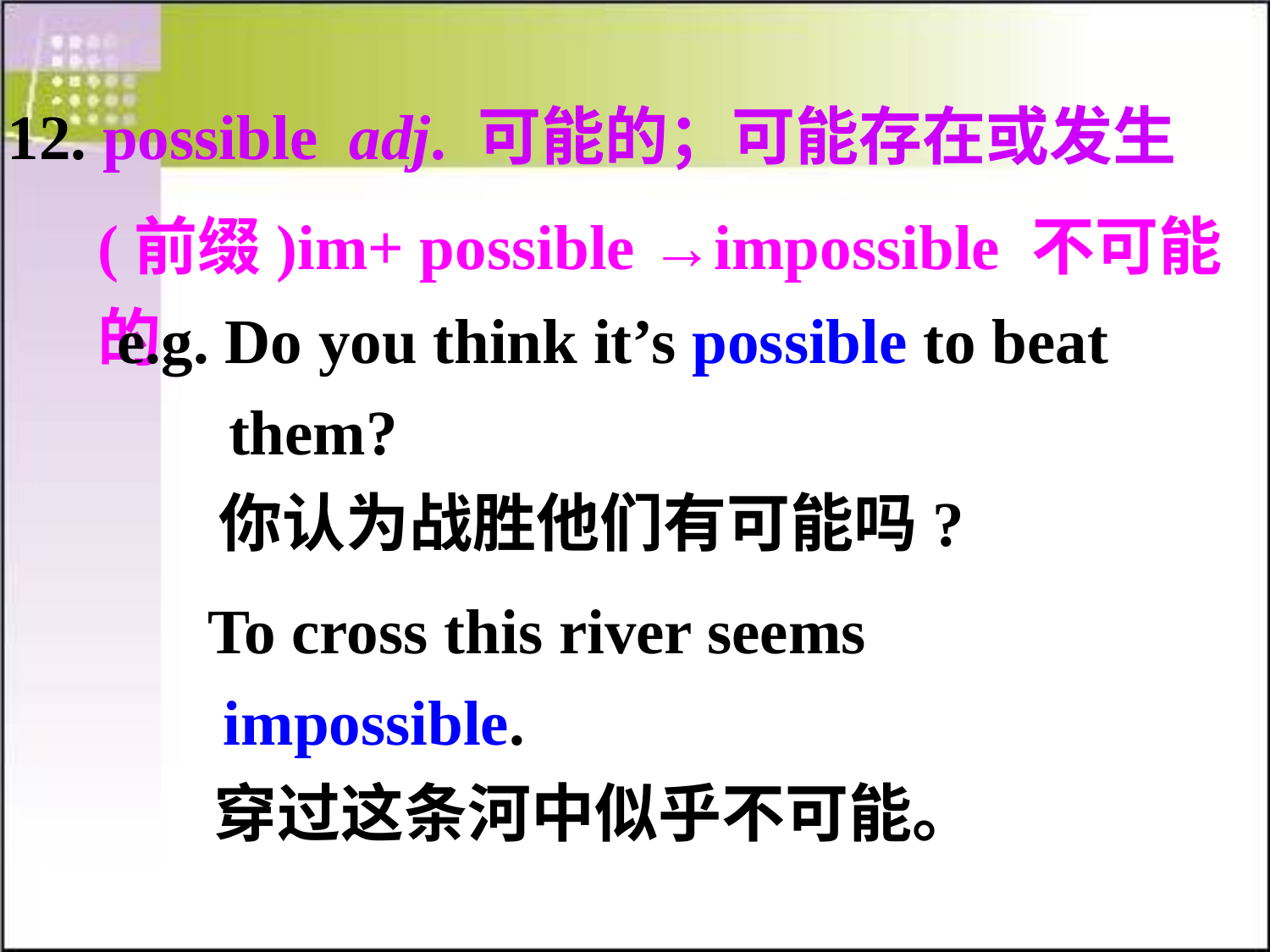

12. possible  adj. 可能的；可能存在或发生
(前缀)im+ possible →impossible 不可能的
e.g. Do you think it’s possible to beat
       them?
      你认为战胜他们有可能吗?
      To cross this river seems
       impossible.
      穿过这条河中似乎不可能。